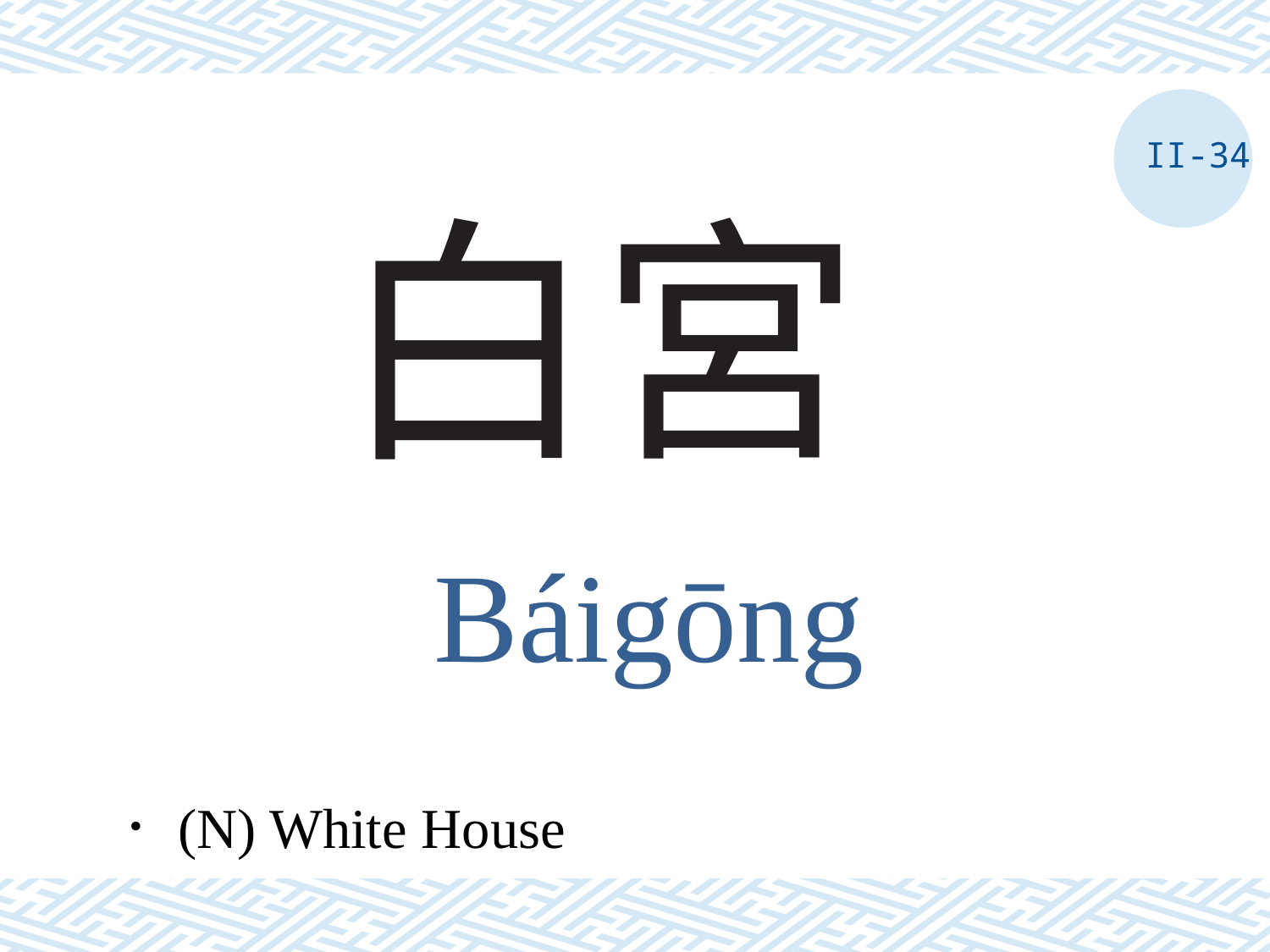

II-34

# 白宮
Báigōng
．(N) White House